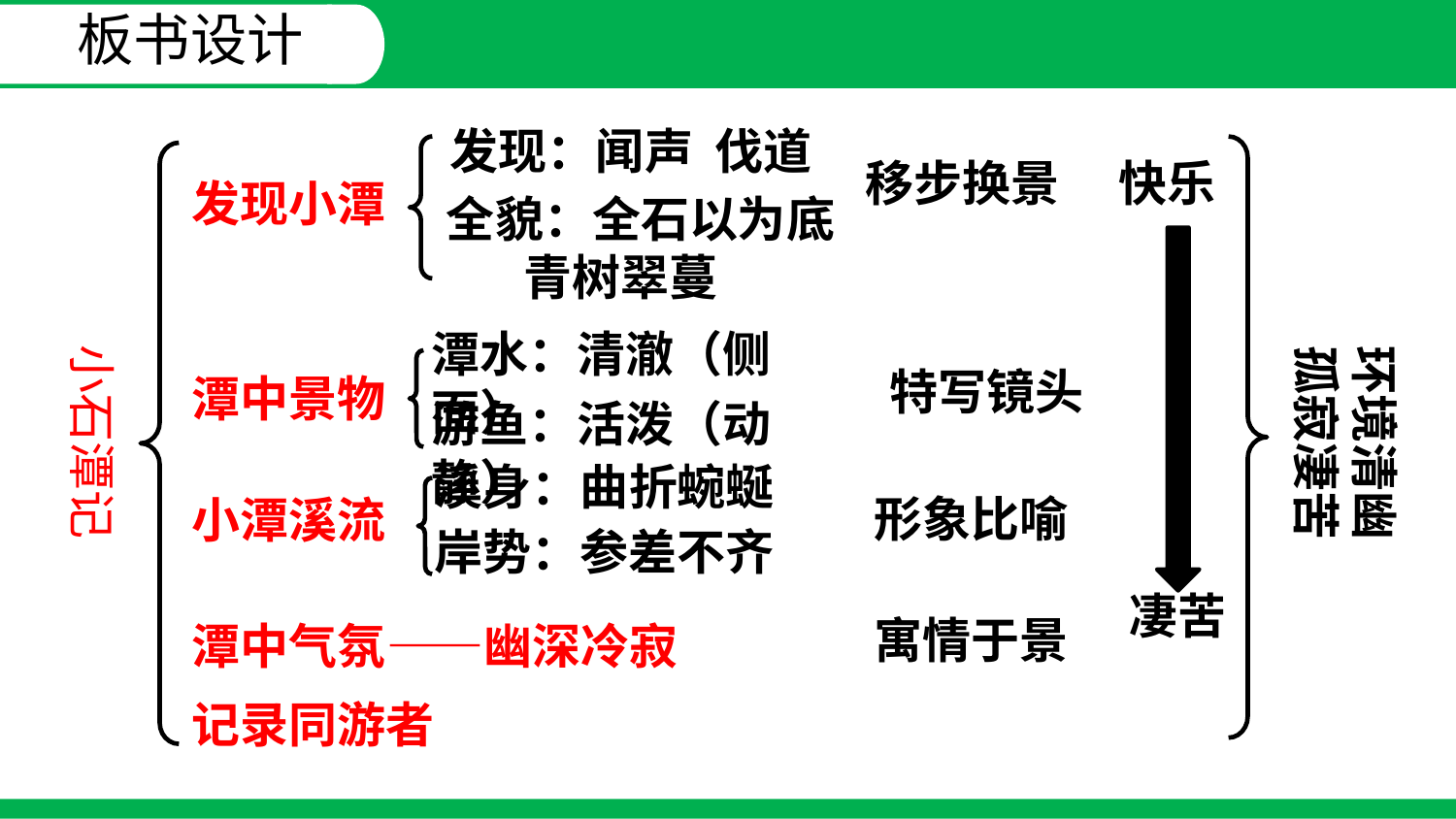

板书设计
发现：闻声  伐道

移步换景
快乐
发现小潭
全貌：全石以为底
      青树翠蔓

小石潭记
环境清幽
孤寂凄苦
潭水：清澈（侧面）

特写镜头
潭中景物
游鱼：活泼（动静）
溪身：曲折蜿蜒

形象比喻
小潭溪流
岸势：参差不齐
凄苦
寓情于景
潭中气氛——幽深冷寂
记录同游者